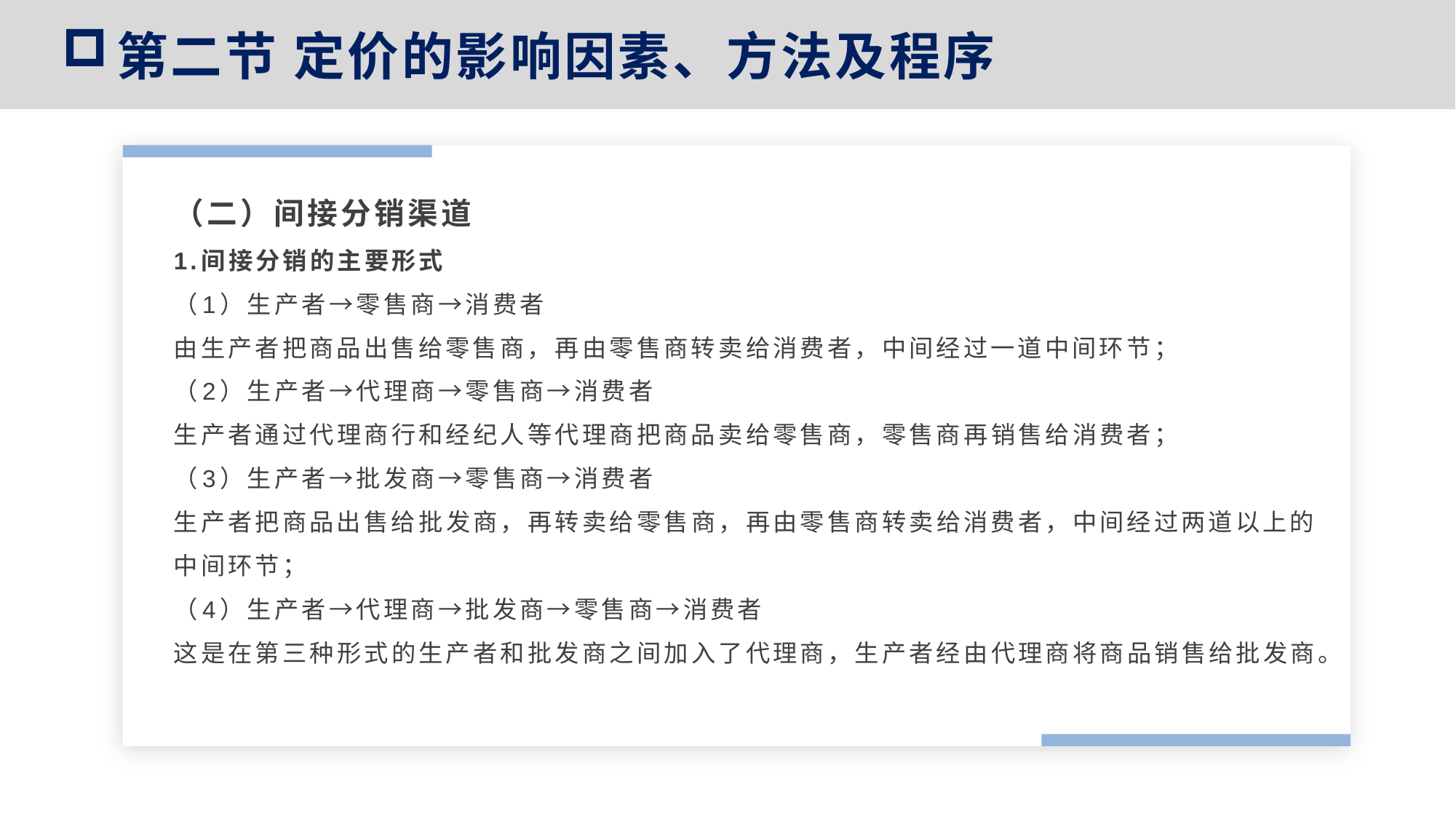

第二节 定价的影响因素、方法及程序

（二）间接分销渠道
1.间接分销的主要形式
（1）生产者→零售商→消费者
由生产者把商品出售给零售商，再由零售商转卖给消费者，中间经过一道中间环节；
（2）生产者→代理商→零售商→消费者
生产者通过代理商行和经纪人等代理商把商品卖给零售商，零售商再销售给消费者；
（3）生产者→批发商→零售商→消费者
生产者把商品出售给批发商，再转卖给零售商，再由零售商转卖给消费者，中间经过两道以上的中间环节；
（4）生产者→代理商→批发商→零售商→消费者
这是在第三种形式的生产者和批发商之间加入了代理商，生产者经由代理商将商品销售给批发商。